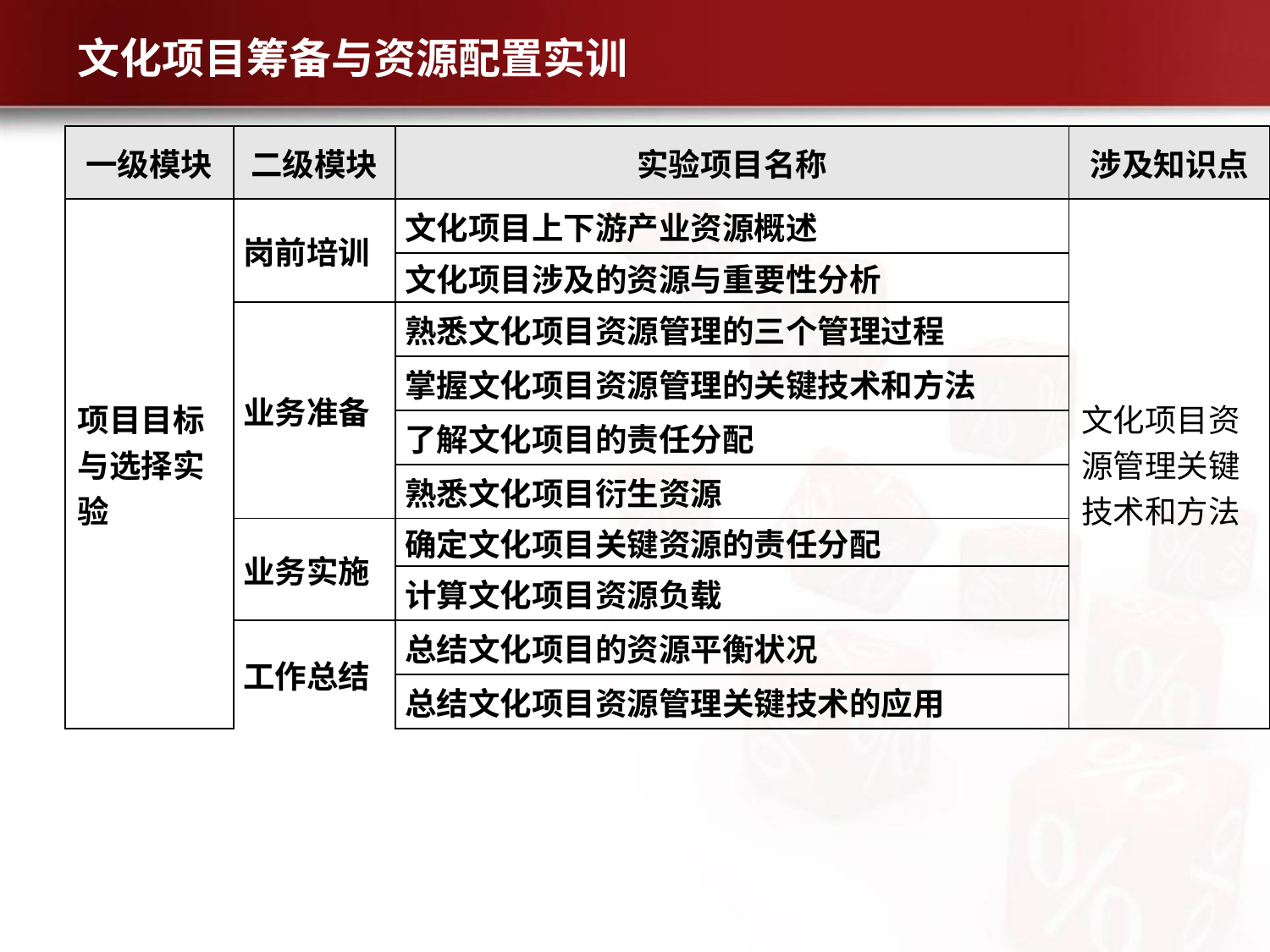

# 文化项目筹备与资源配置实训
| 一级模块 | 二级模块 | 实验项目名称 | 涉及知识点 |
| --- | --- | --- | --- |
| 项目目标与选择实验 | 岗前培训 | 文化项目上下游产业资源概述 | 文化项目资源管理关键技术和方法 |
|  |  | 文化项目涉及的资源与重要性分析 |  |
|  | 业务准备 | 熟悉文化项目资源管理的三个管理过程 |  |
|  |  | 掌握文化项目资源管理的关键技术和方法 |  |
|  |  | 了解文化项目的责任分配 |  |
|  |  | 熟悉文化项目衍生资源 |  |
|  | 业务实施 | 确定文化项目关键资源的责任分配 |  |
|  |  | 计算文化项目资源负载 |  |
|  | 工作总结 | 总结文化项目的资源平衡状况 |  |
|  |  | 总结文化项目资源管理关键技术的应用 |  |